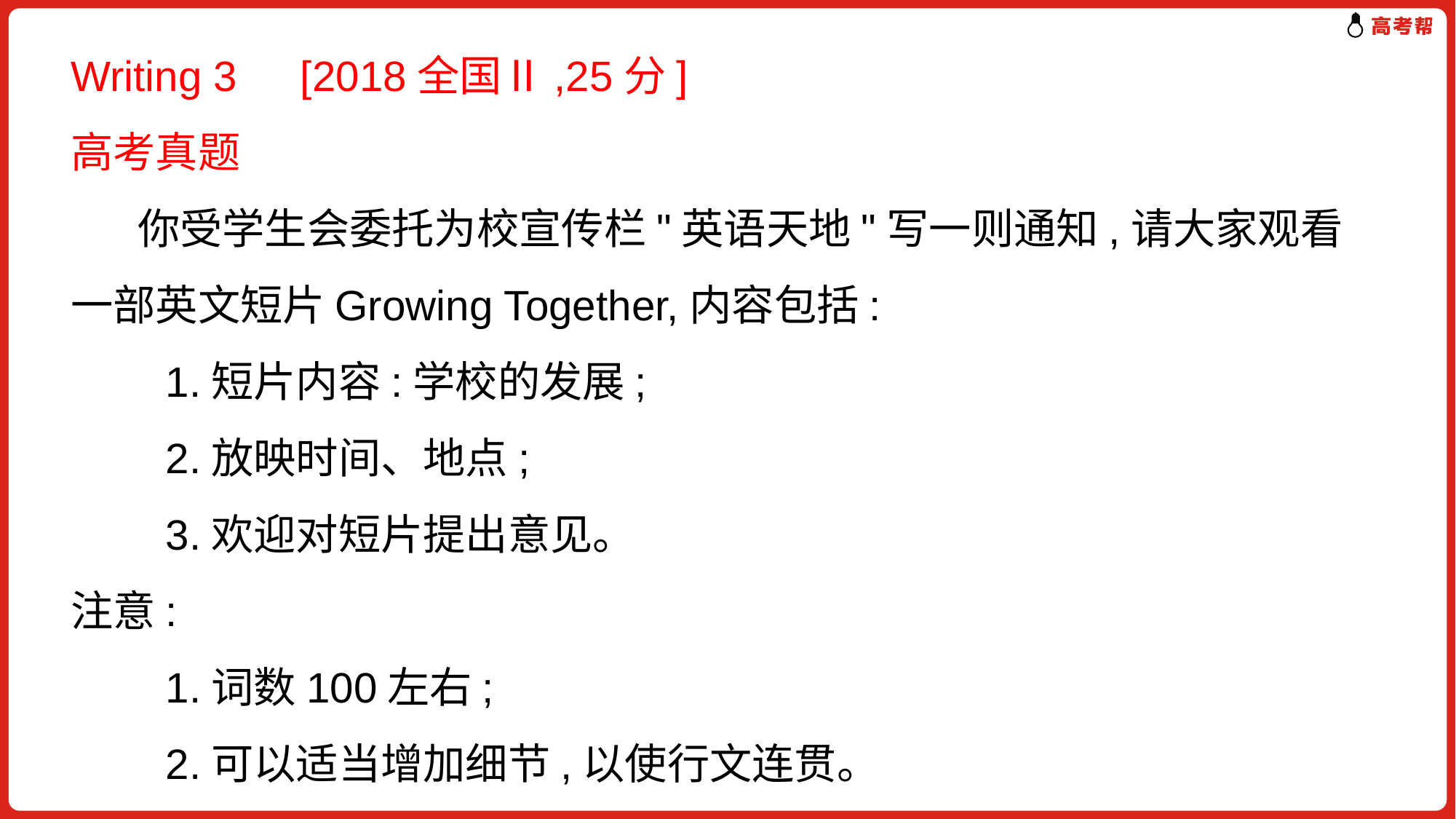

Writing 3　[2018全国Ⅱ,25分]
高考真题
      你受学生会委托为校宣传栏"英语天地"写一则通知,请大家观看一部英文短片Growing Together,内容包括:
　　1.短片内容:学校的发展;
　　2.放映时间、地点;
　　3.欢迎对短片提出意见。
注意:
　　1.词数100左右;
　　2.可以适当增加细节,以使行文连贯。